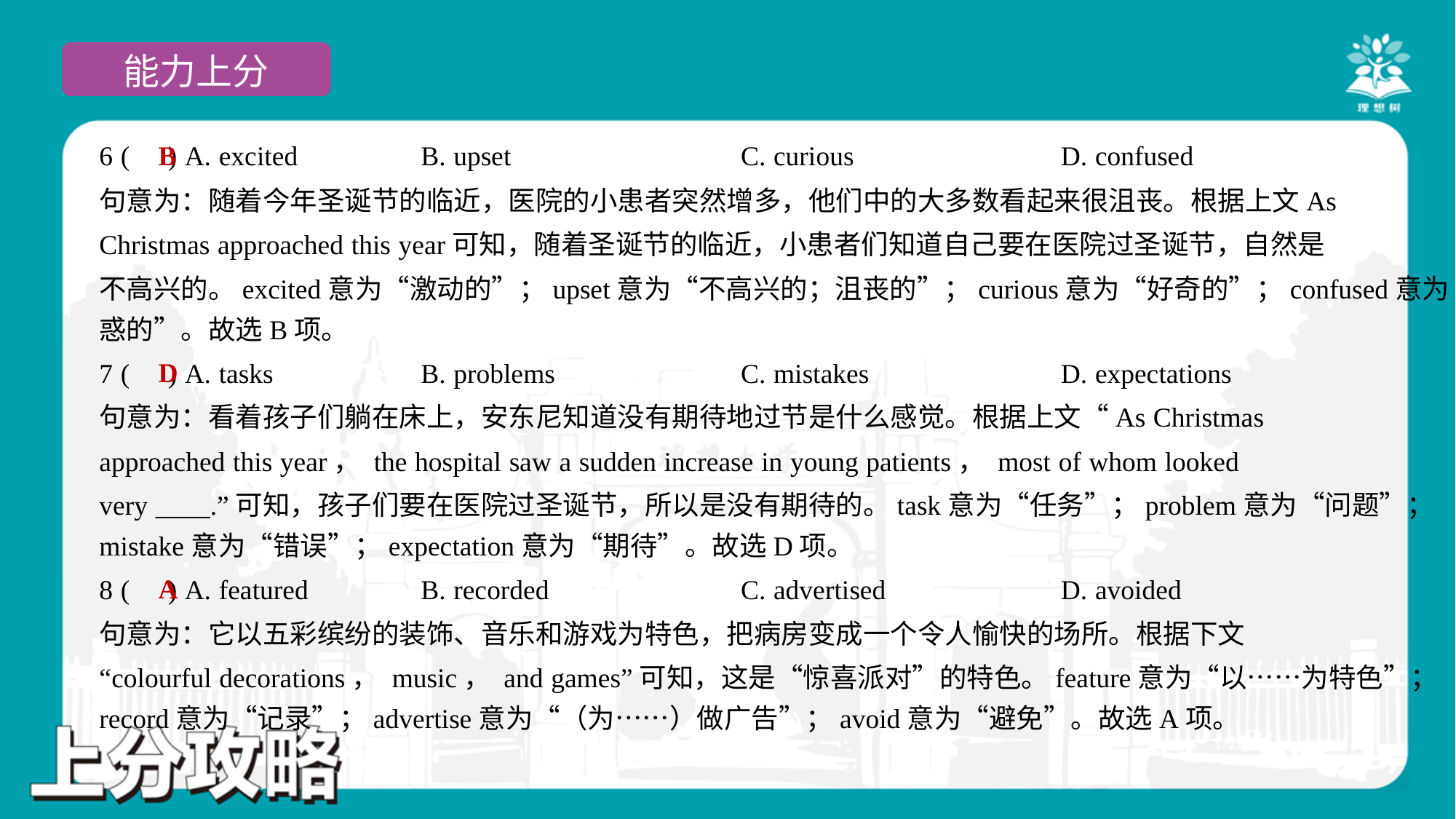

B
6 (     ) A. excited	B. upset	C. curious	D. confused
句意为：随着今年圣诞节的临近，医院的小患者突然增多，他们中的大多数看起来很沮丧。根据上文As
Christmas approached this year可知，随着圣诞节的临近，小患者们知道自己要在医院过圣诞节，自然是
不高兴的。excited意为“激动的”；upset意为“不高兴的；沮丧的”；curious意为“好奇的”；confused意为“困
惑的”。故选B项。
D
7 (     ) A. tasks	B. problems	C. mistakes	D. expectations
句意为：看着孩子们躺在床上，安东尼知道没有期待地过节是什么感觉。根据上文“As Christmas
approached this year， the hospital saw a sudden increase in young patients， most of whom looked
very ____.”可知，孩子们要在医院过圣诞节，所以是没有期待的。task意为“任务”；problem意为“问题”；
mistake意为“错误”；expectation意为“期待”。故选D项。
A
8 (     ) A. featured	B. recorded	C. advertised	D. avoided
句意为：它以五彩缤纷的装饰、音乐和游戏为特色，把病房变成一个令人愉快的场所。根据下文
“colourful decorations， music， and games”可知，这是“惊喜派对”的特色。feature意为“以……为特色”；
record意为“记录”；advertise意为“（为……）做广告”；avoid意为“避免”。故选A项。